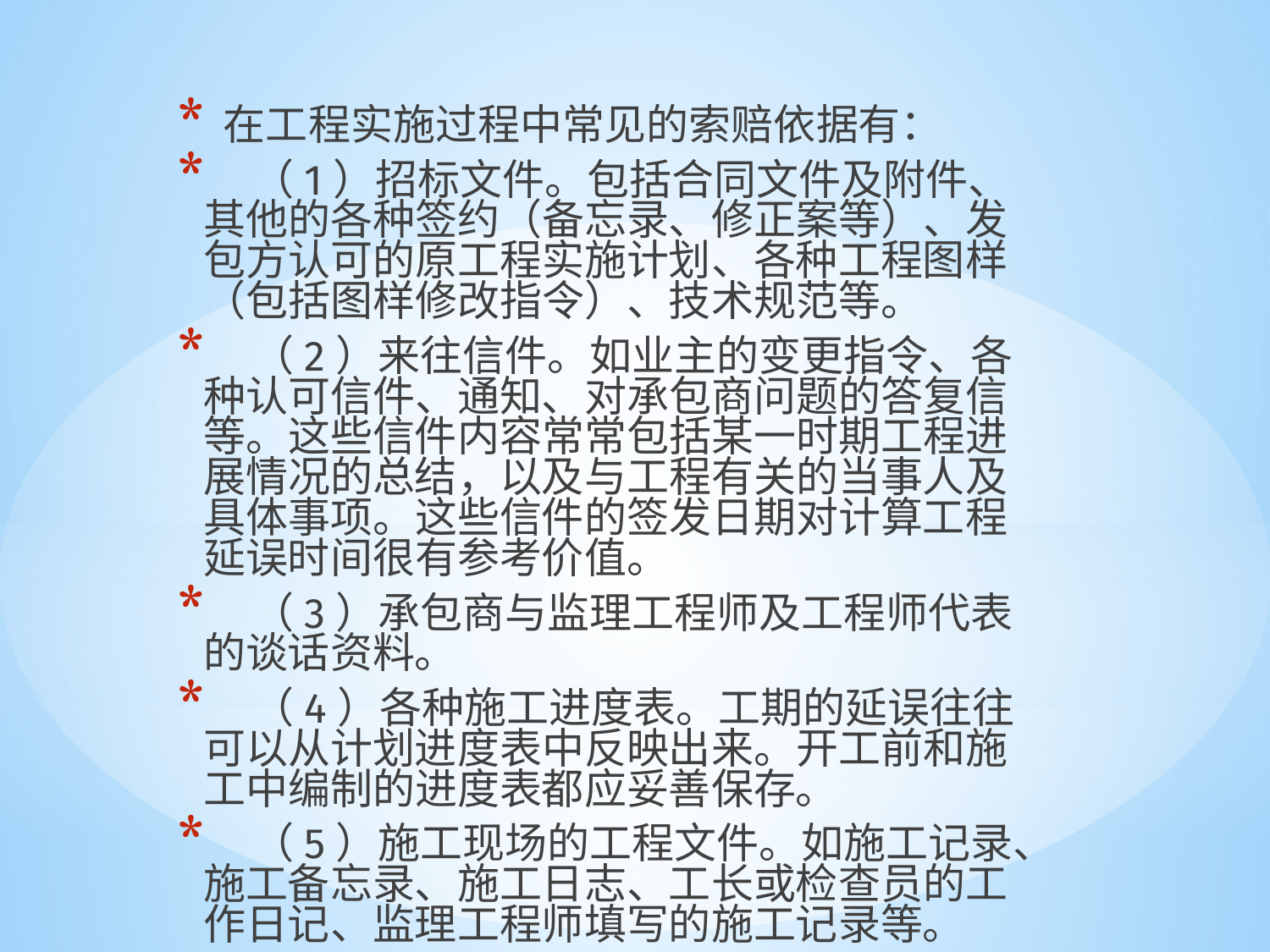

在工程实施过程中常见的索赔依据有：
    （1）招标文件。包括合同文件及附件、其他的各种签约（备忘录、修正案等）、发包方认可的原工程实施计划、各种工程图样（包括图样修改指令）、技术规范等。
    （2）来往信件。如业主的变更指令、各种认可信件、通知、对承包商问题的答复信等。这些信件内容常常包括某一时期工程进展情况的总结，以及与工程有关的当事人及具体事项。这些信件的签发日期对计算工程延误时间很有参考价值。
    （3）承包商与监理工程师及工程师代表的谈话资料。
    （4）各种施工进度表。工期的延误往往可以从计划进度表中反映出来。开工前和施工中编制的进度表都应妥善保存。
    （5）施工现场的工程文件。如施工记录、施工备忘录、施工日志、工长或检查员的工作日记、监理工程师填写的施工记录等。
#